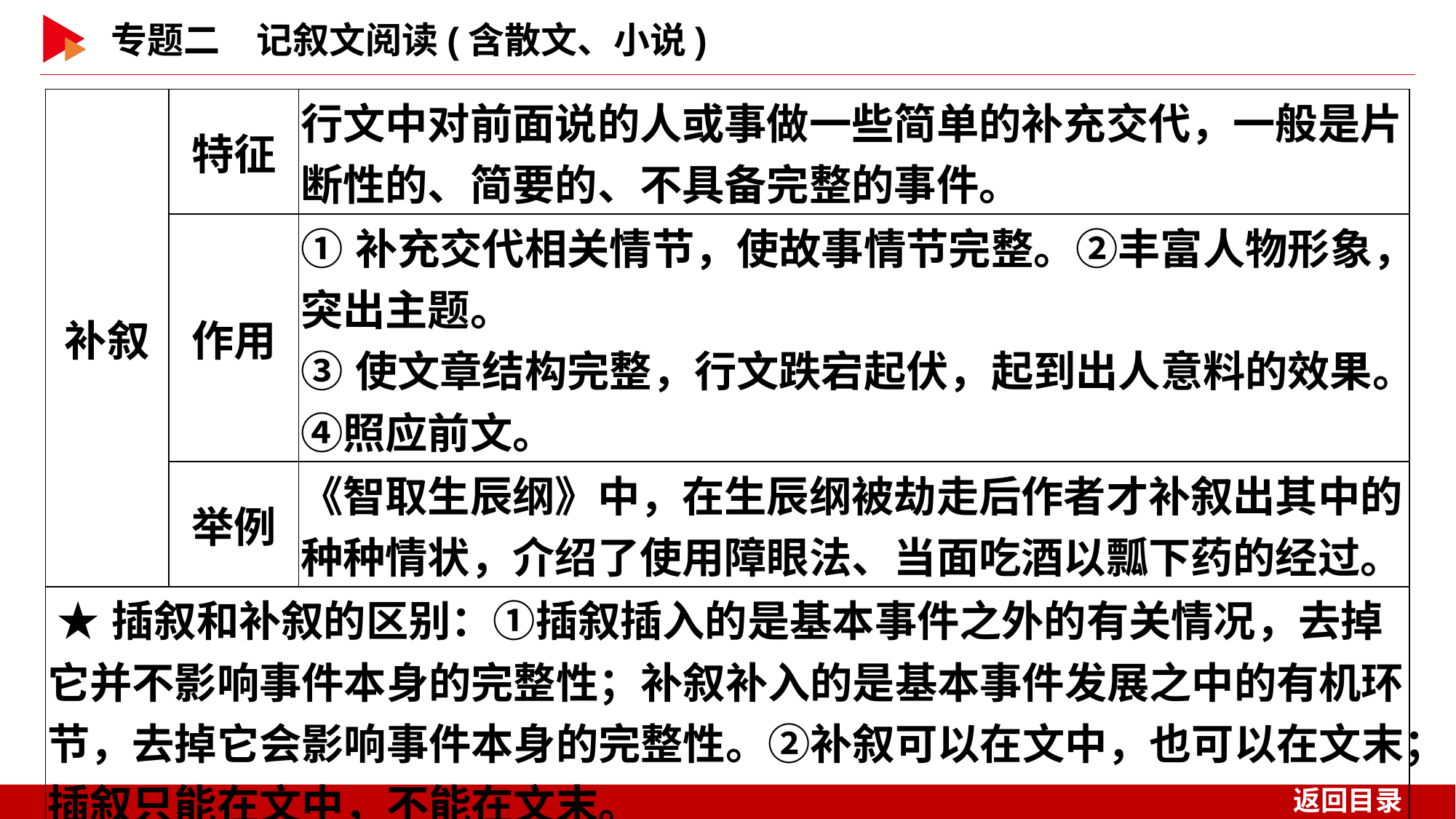

| 补叙 | 特征 | 行文中对前面说的人或事做一些简单的补充交代，一般是片断性的、简要的、不具备完整的事件。 |
| --- | --- | --- |
|  | 作用 | ①补充交代相关情节，使故事情节完整。②丰富人物形象，突出主题。 ③使文章结构完整，行文跌宕起伏，起到出人意料的效果。④照应前文。 |
|  | 举例 | 《智取生辰纲》中，在生辰纲被劫走后作者才补叙出其中的种种情状，介绍了使用障眼法、当面吃酒以瓢下药的经过。 |
| ★插叙和补叙的区别：①插叙插入的是基本事件之外的有关情况，去掉它并不影响事件本身的完整性；补叙补入的是基本事件发展之中的有机环节，去掉它会影响事件本身的完整性。②补叙可以在文中，也可以在文末；插叙只能在文中，不能在文末。 |  |  |